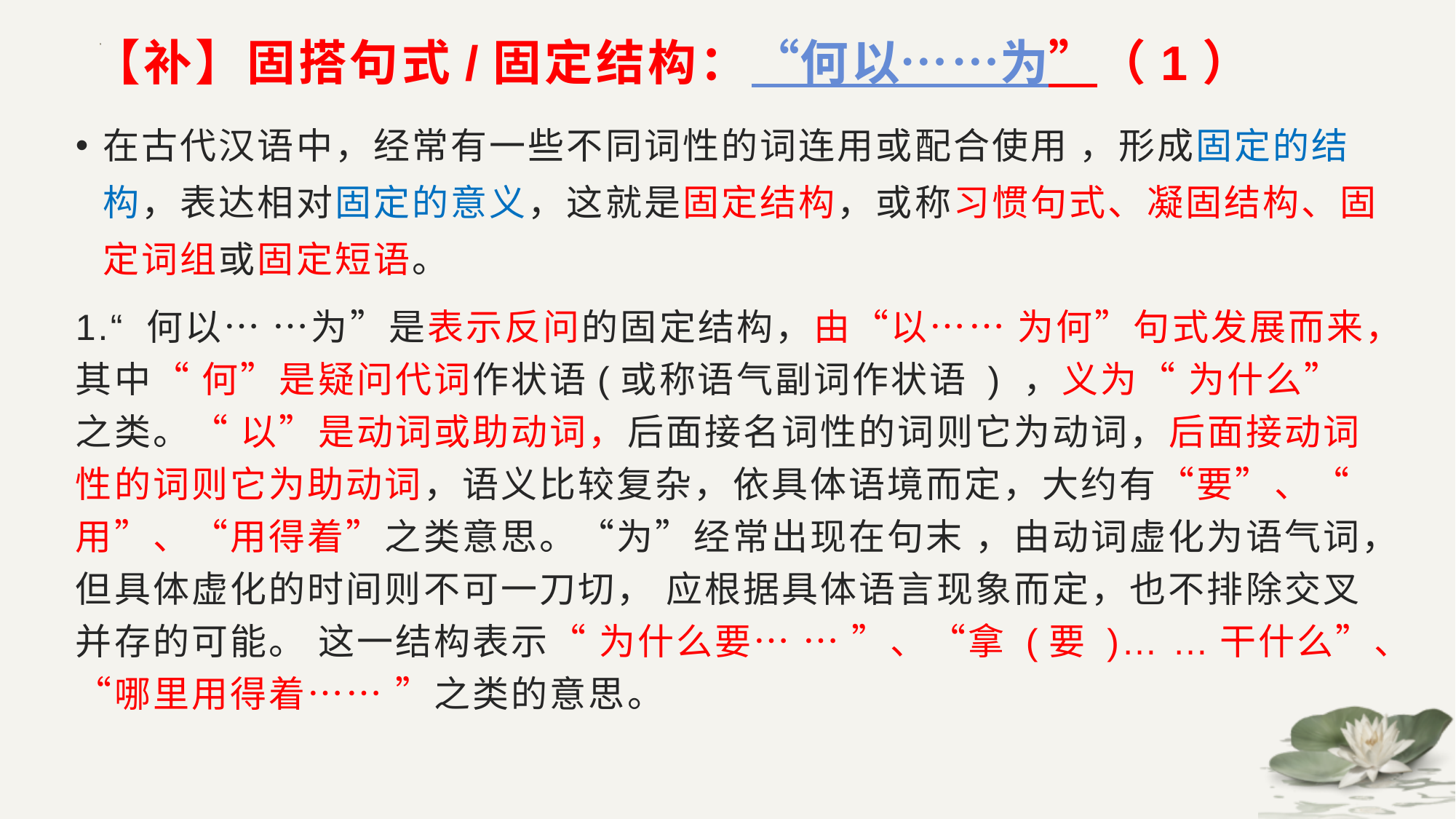

# 【补】固搭句式/固定结构：“何以……为”（1）
在古代汉语中，经常有一些不同词性的词连用或配合使用 ，形成固定的结构，表达相对固定的意义，这就是固定结构，或称习惯句式、凝固结构、固定词组或固定短语。
1.“ 何以… …为”是表示反问的固定结构，由“以…… 为何”句式发展而来，其中“ 何”是疑问代词作状语(或称语气副词作状语 ) ，义为“ 为什么” 之类。“ 以”是动词或助动词，后面接名词性的词则它为动词，后面接动词性的词则它为助动词，语义比较复杂，依具体语境而定，大约有“要”、“ 用”、“用得着”之类意思。“为”经常出现在句末 ，由动词虚化为语气词，但具体虚化的时间则不可一刀切， 应根据具体语言现象而定，也不排除交叉并存的可能。 这一结构表示“ 为什么要… … ”、“拿 (要 )… …干什么”、“哪里用得着…… ”之类的意思。